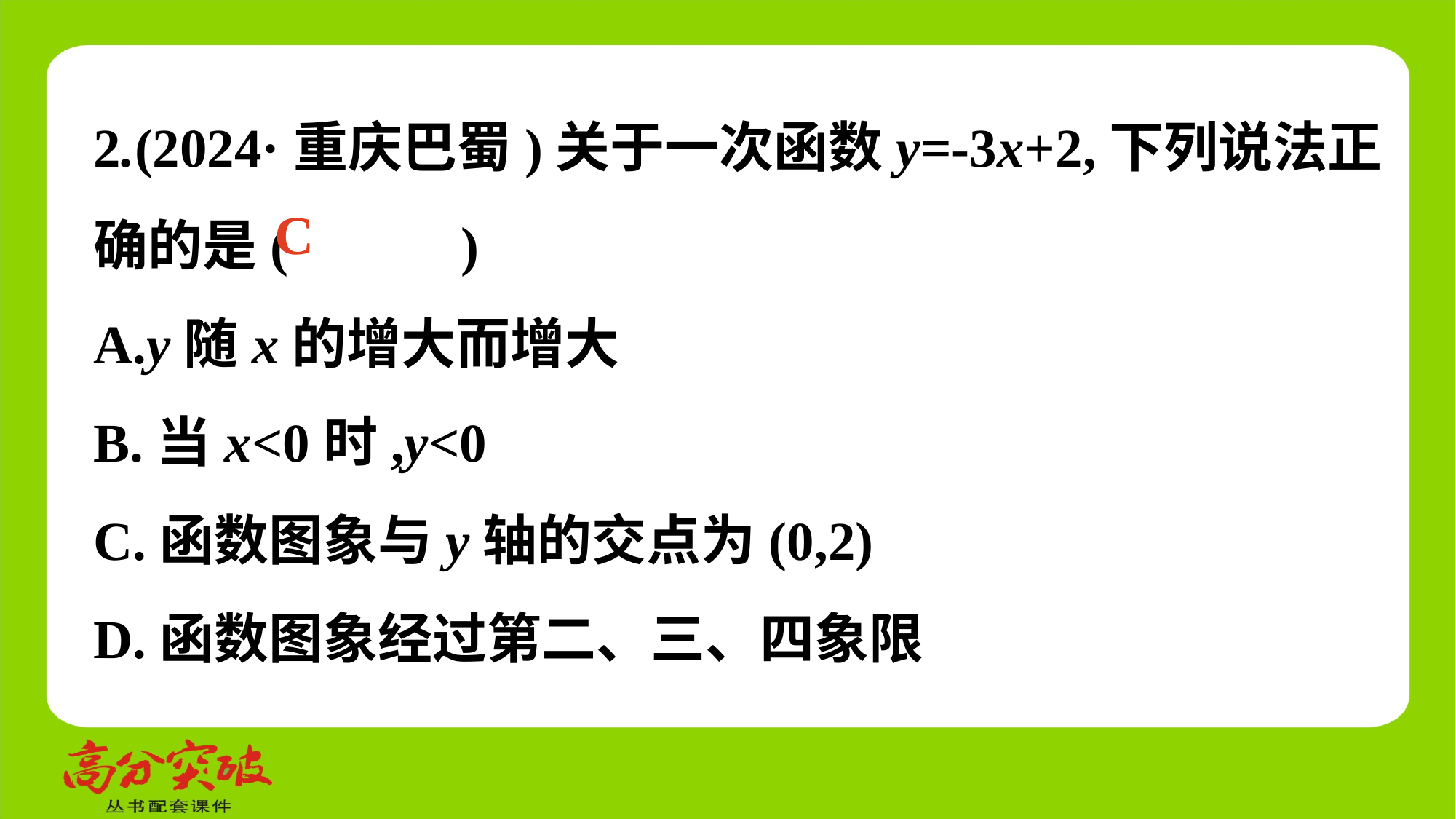

2.(2024·重庆巴蜀)关于一次函数y=-3x+2,下列说法正确的是(　   　)
A.y随x的增大而增大
B.当x<0时,y<0
C.函数图象与y轴的交点为(0,2)
D.函数图象经过第二、三、四象限
C